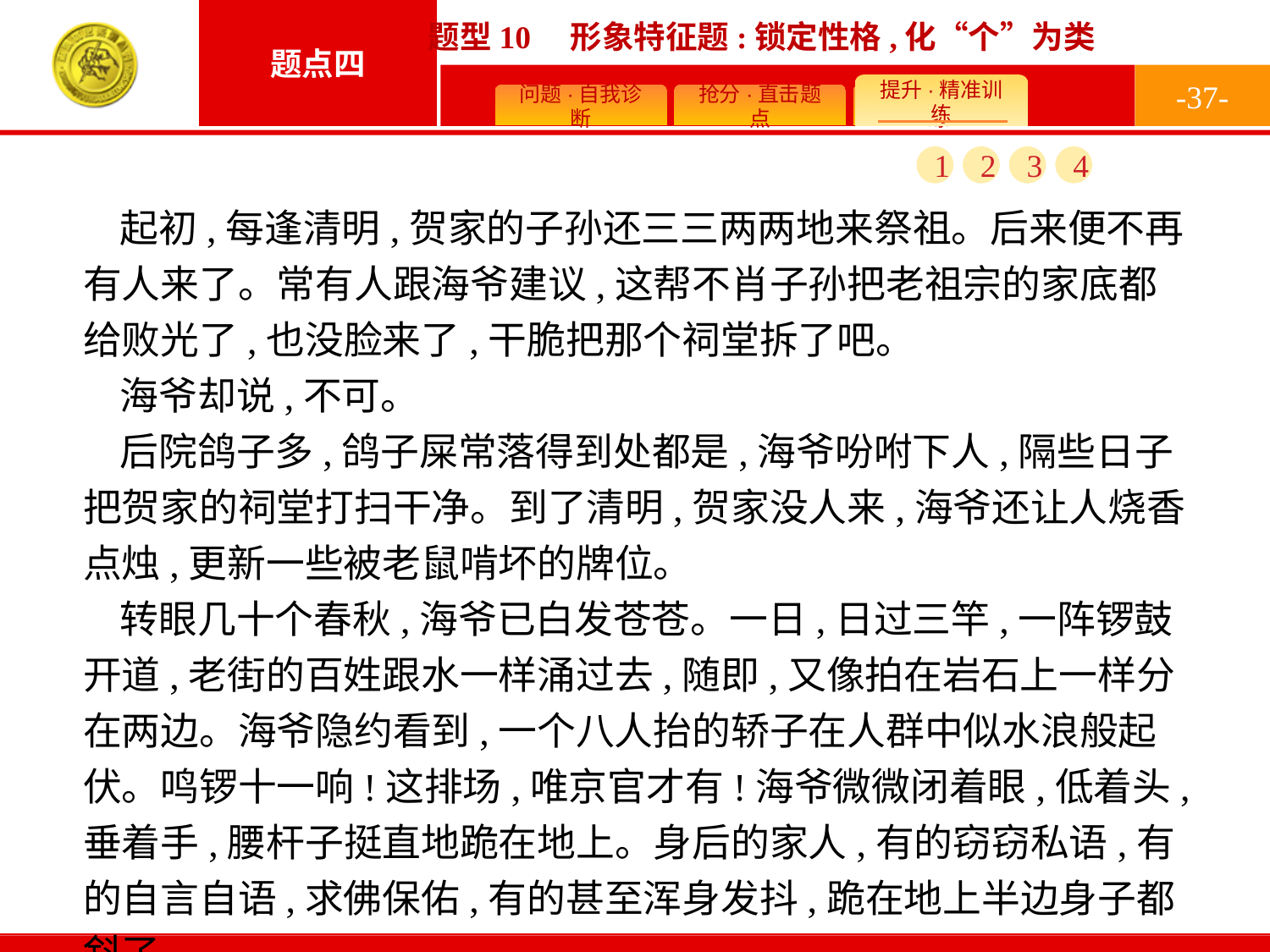

-37-
1
2
3
4
起初,每逢清明,贺家的子孙还三三两两地来祭祖。后来便不再有人来了。常有人跟海爷建议,这帮不肖子孙把老祖宗的家底都给败光了,也没脸来了,干脆把那个祠堂拆了吧。
海爷却说,不可。
后院鸽子多,鸽子屎常落得到处都是,海爷吩咐下人,隔些日子把贺家的祠堂打扫干净。到了清明,贺家没人来,海爷还让人烧香点烛,更新一些被老鼠啃坏的牌位。
转眼几十个春秋,海爷已白发苍苍。一日,日过三竿,一阵锣鼓开道,老街的百姓跟水一样涌过去,随即,又像拍在岩石上一样分在两边。海爷隐约看到,一个八人抬的轿子在人群中似水浪般起伏。鸣锣十一响!这排场,唯京官才有!海爷微微闭着眼,低着头,垂着手,腰杆子挺直地跪在地上。身后的家人,有的窃窃私语,有的自言自语,求佛保佑,有的甚至浑身发抖,跪在地上半边身子都斜了。